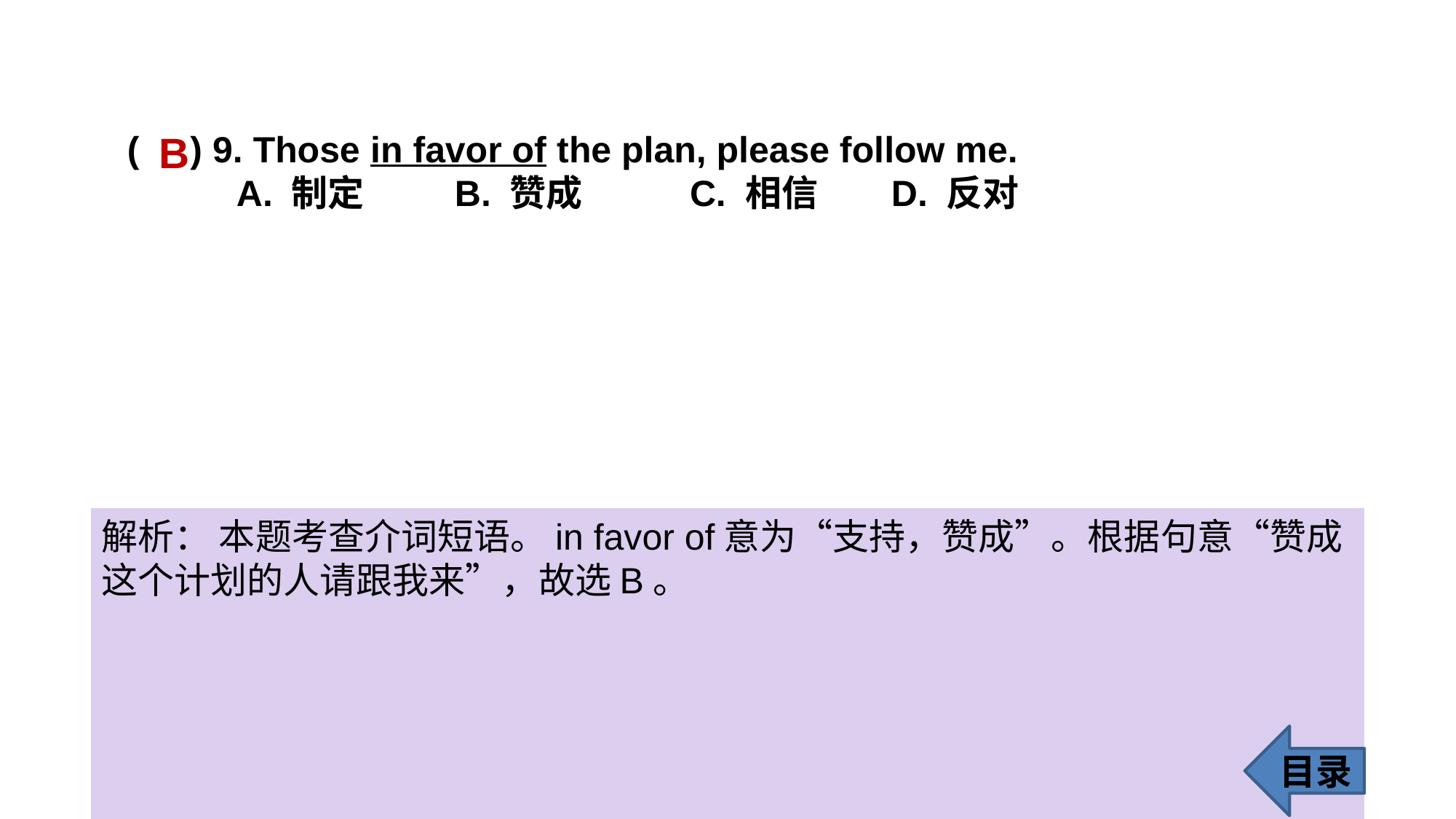

(     ) 9. Those in favor of the plan, please follow me.
	A. 制定 	B. 赞成	 C. 相信 	D. 反对
B
解析： 本题考查介词短语。in favor of意为“支持，赞成”。根据句意“赞成这个计划的人请跟我来”，故选B。

目录
15